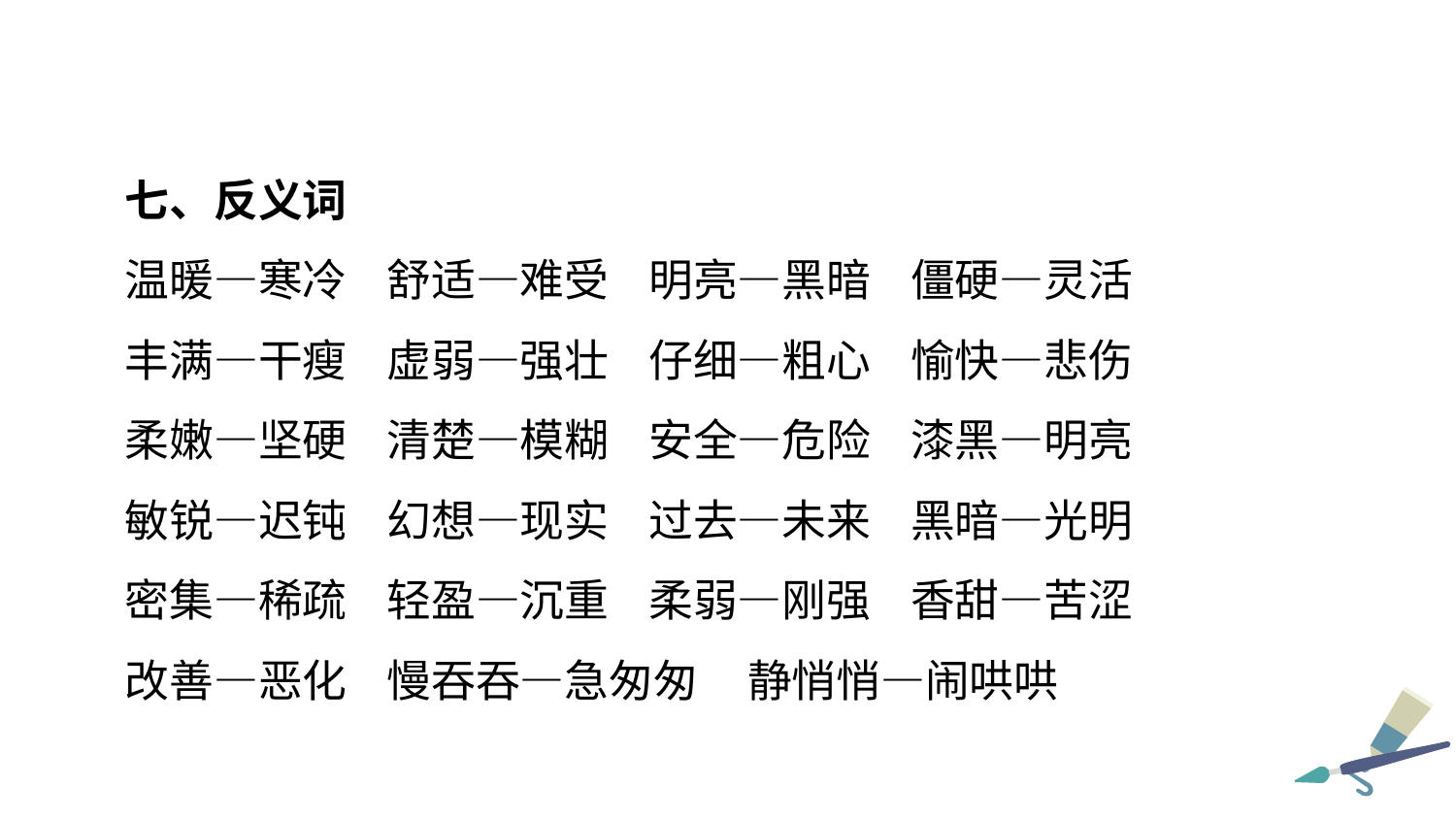

七、反义词
温暖—寒冷    舒适—难受    明亮—黑暗    僵硬—灵活
丰满—干瘦    虚弱—强壮    仔细—粗心    愉快—悲伤
柔嫩—坚硬    清楚—模糊    安全—危险    漆黑—明亮
敏锐—迟钝    幻想—现实    过去—未来    黑暗—光明
密集—稀疏    轻盈—沉重    柔弱—刚强    香甜—苦涩
改善—恶化    慢吞吞—急匆匆     静悄悄—闹哄哄